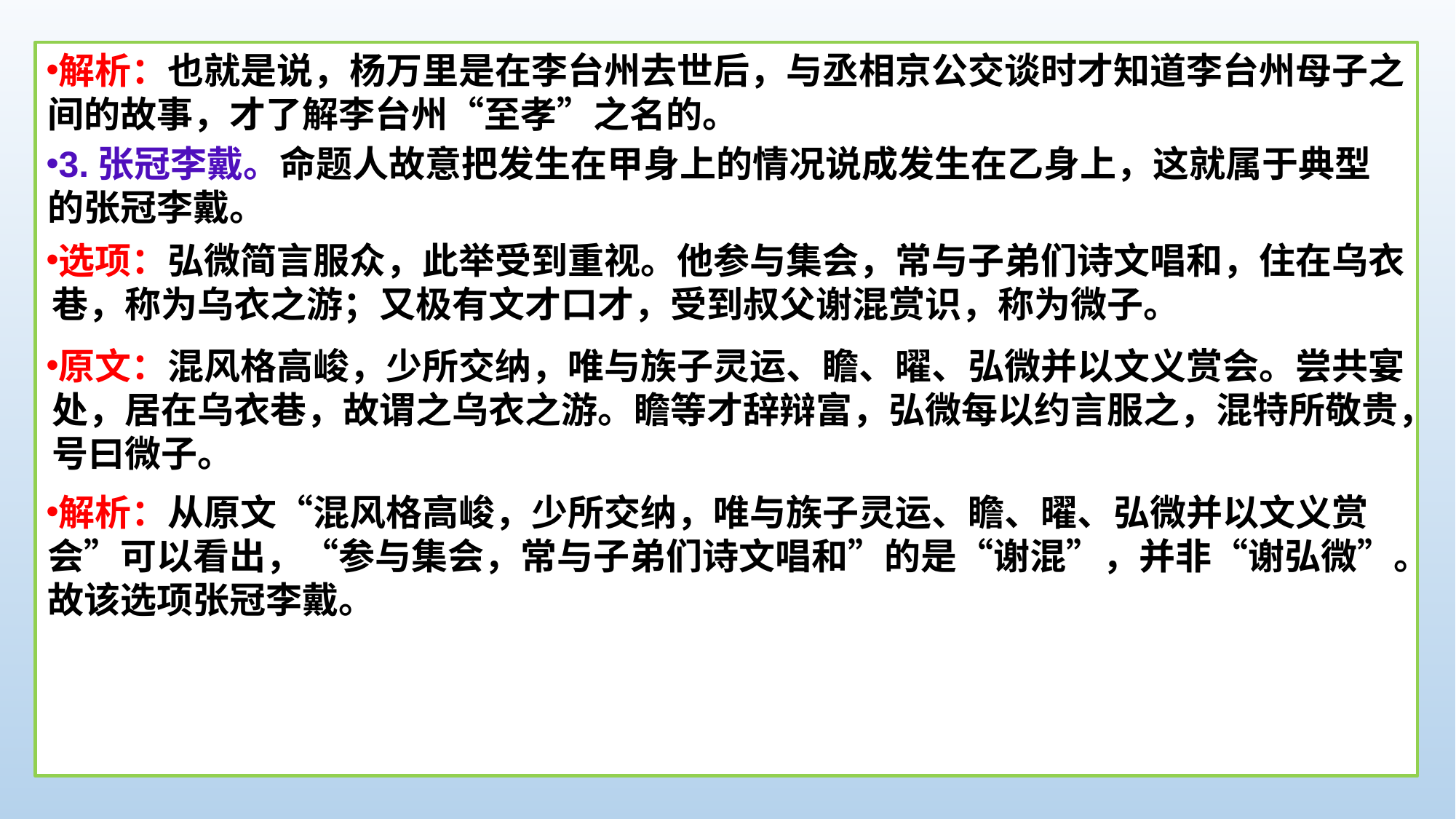

解析：也就是说，杨万里是在李台州去世后，与丞相京公交谈时才知道李台州母子之间的故事，才了解李台州“至孝”之名的。
3.张冠李戴。命题人故意把发生在甲身上的情况说成发生在乙身上，这就属于典型的张冠李戴。
选项：弘微简言服众，此举受到重视。他参与集会，常与子弟们诗文唱和，住在乌衣巷，称为乌衣之游；又极有文才口才，受到叔父谢混赏识，称为微子。
原文：混风格高峻，少所交纳，唯与族子灵运、瞻、曜、弘微并以文义赏会。尝共宴处，居在乌衣巷，故谓之乌衣之游。瞻等才辞辩富，弘微每以约言服之，混特所敬贵，号曰微子。
解析：从原文“混风格高峻，少所交纳，唯与族子灵运、瞻、曜、弘微并以文义赏会”可以看出，“参与集会，常与子弟们诗文唱和”的是“谢混”，并非“谢弘微”。故该选项张冠李戴。